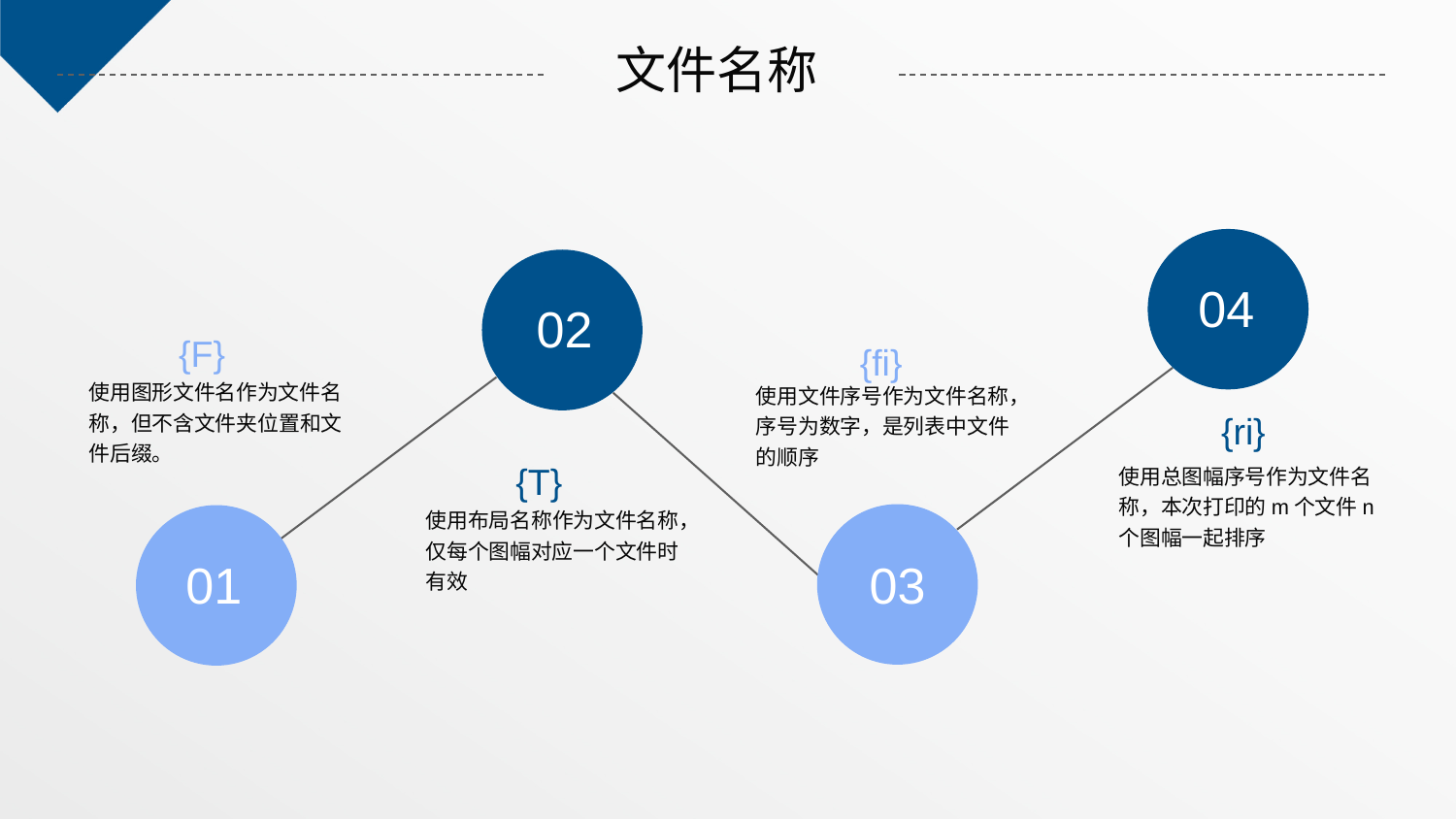

文件名称

04

02
{F}
{fi}
使用图形文件名作为文件名称，但不含文件夹位置和文件后缀。

使用文件序号作为文件名称，序号为数字，是列表中文件的顺序

{ri}
使用总图幅序号作为文件名称，本次打印的m个文件n个图幅一起排序
{T}
使用布局名称作为文件名称，仅每个图幅对应一个文件时有效

03

01